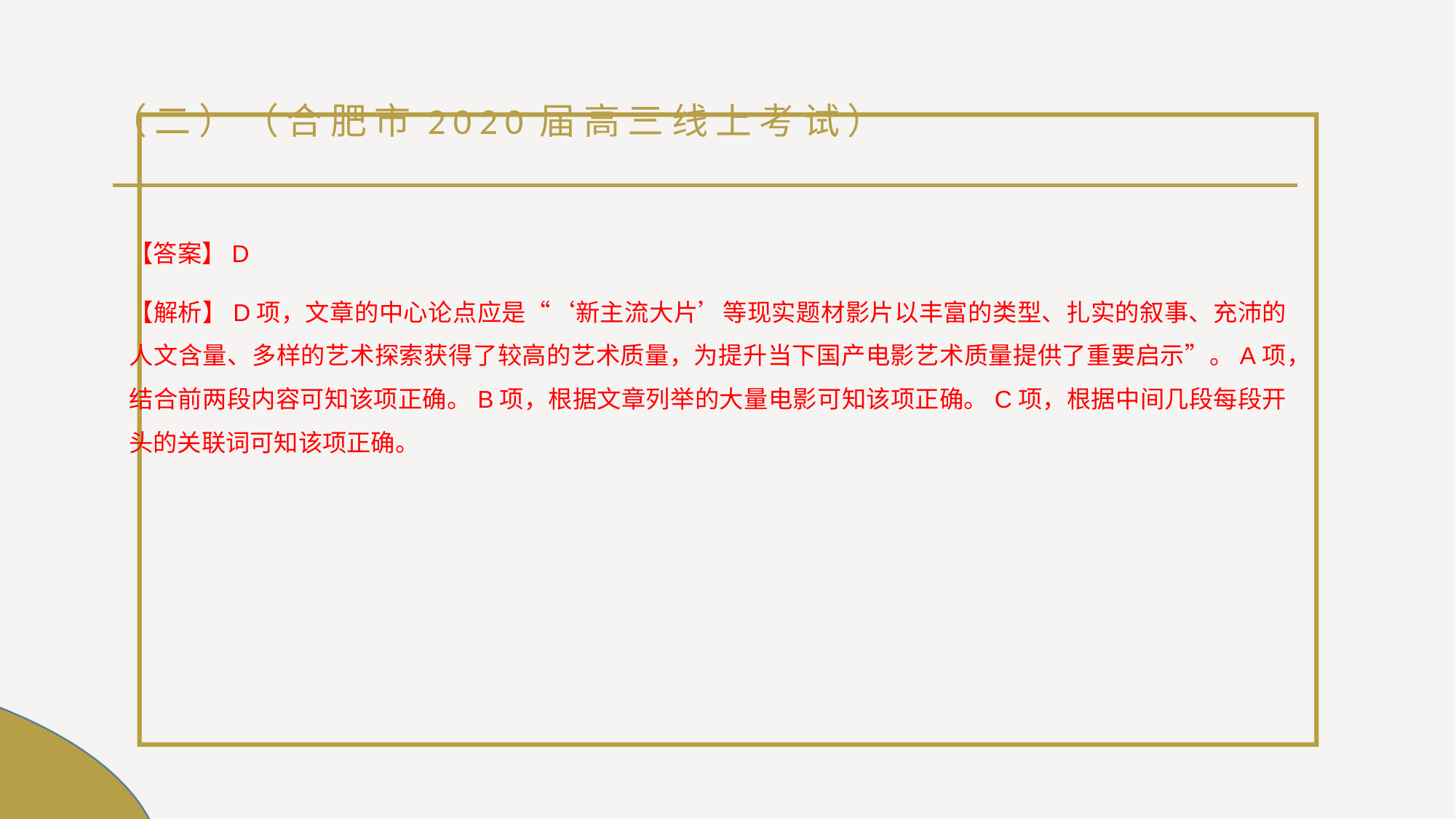

# （二）（合肥市2020届高三线上考试）
【答案】D
【解析】D项，文章的中心论点应是“‘新主流大片’等现实题材影片以丰富的类型、扎实的叙事、充沛的人文含量、多样的艺术探索获得了较高的艺术质量，为提升当下国产电影艺术质量提供了重要启示”。A项，结合前两段内容可知该项正确。B项，根据文章列举的大量电影可知该项正确。C项，根据中间几段每段开头的关联词可知该项正确。